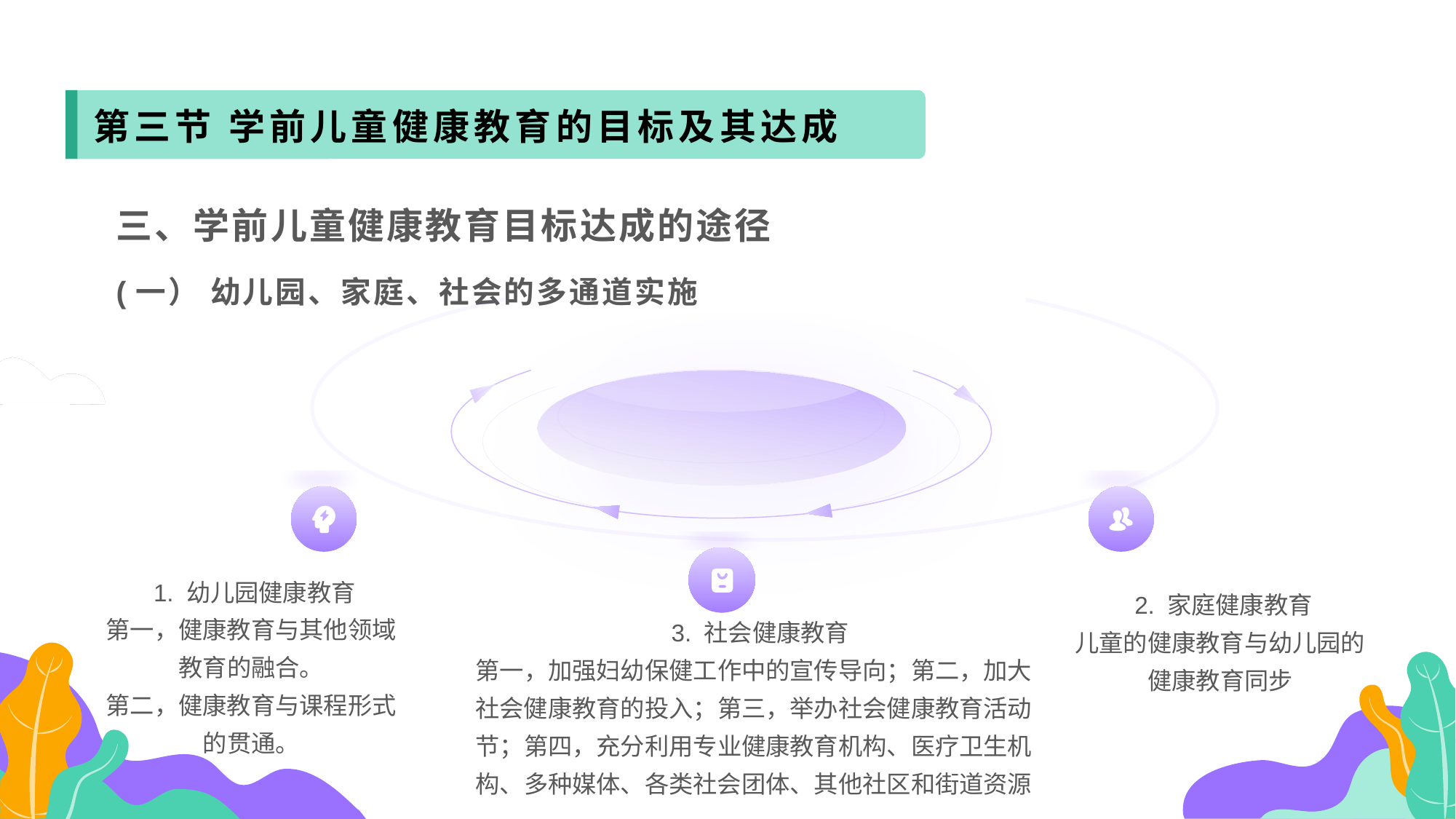

第三节 学前儿童健康教育的目标及其达成
三、学前儿童健康教育目标达成的途径
(一） 幼儿园、家庭、社会的多通道实施

 1. 幼儿园健康教育
第一，健康教育与其他领域教育的融合。
第二，健康教育与课程形式的贯通。

 2. 家庭健康教育
儿童的健康教育与幼儿园的健康教育同步

  3. 社会健康教育
第一，加强妇幼保健工作中的宣传导向；第二，加大社会健康教育的投入；第三，举办社会健康教育活动节；第四，充分利用专业健康教育机构、医疗卫生机构、多种媒体、各类社会团体、其他社区和街道资源